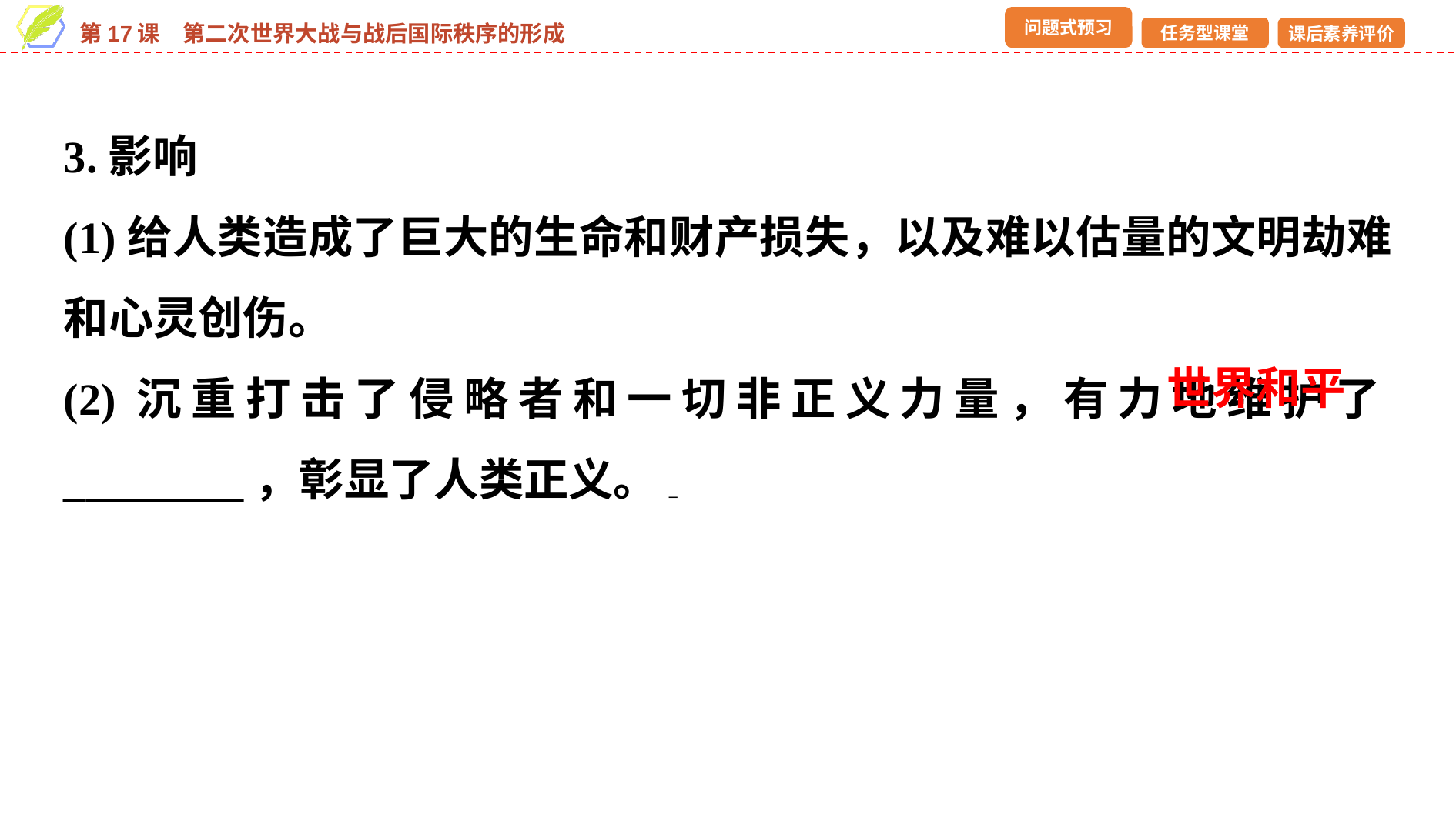

3.影响
(1)给人类造成了巨大的生命和财产损失，以及难以估量的文明劫难和心灵创伤。
(2)沉重打击了侵略者和一切非正义力量，有力地维护了________，彰显了人类正义。_
世界和平